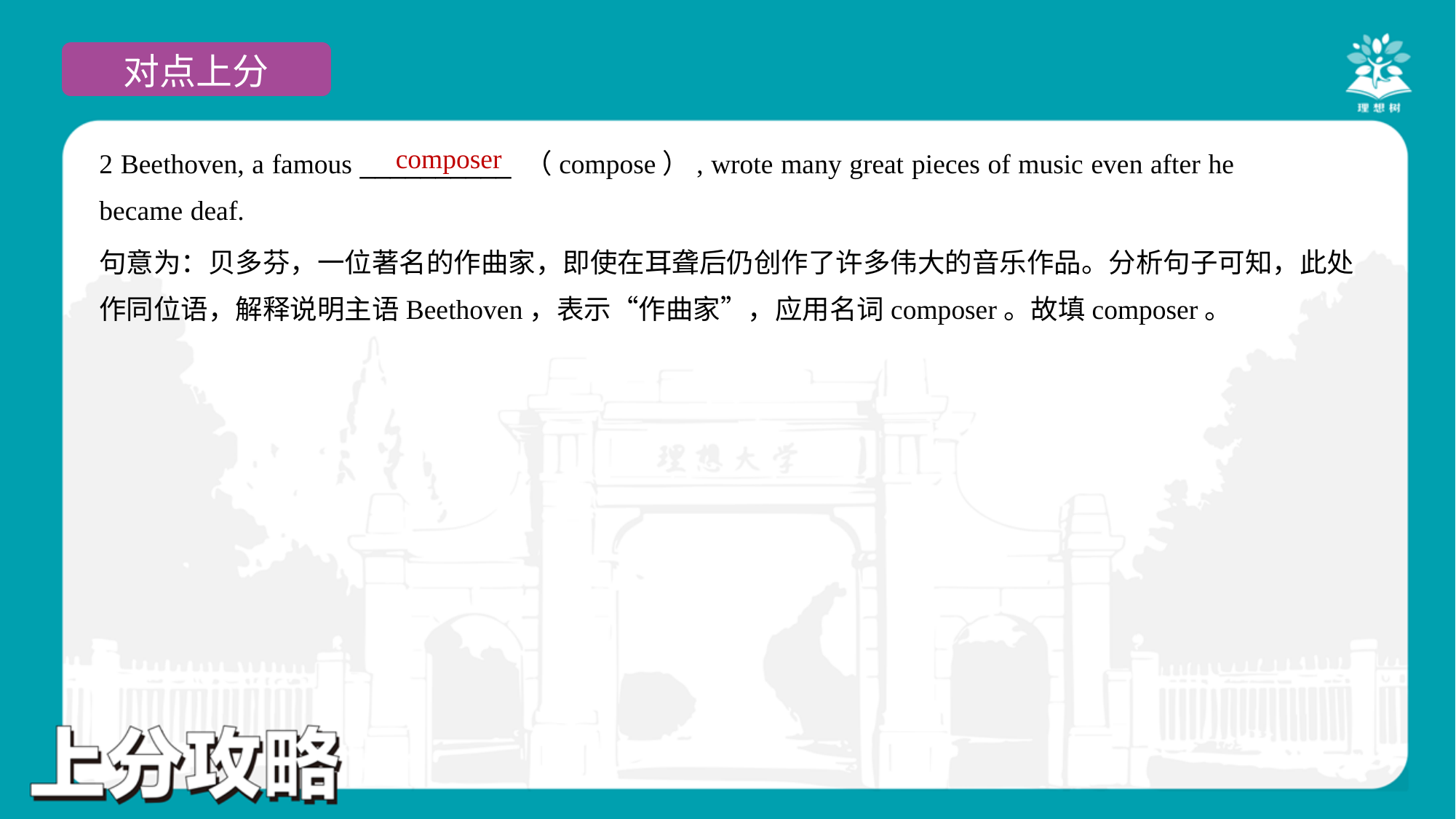

composer
2 Beethoven, a famous __________ （compose）, wrote many great pieces of music even after he
became deaf.
句意为：贝多芬，一位著名的作曲家，即使在耳聋后仍创作了许多伟大的音乐作品。分析句子可知，此处
作同位语，解释说明主语Beethoven，表示“作曲家”，应用名词composer。故填composer。